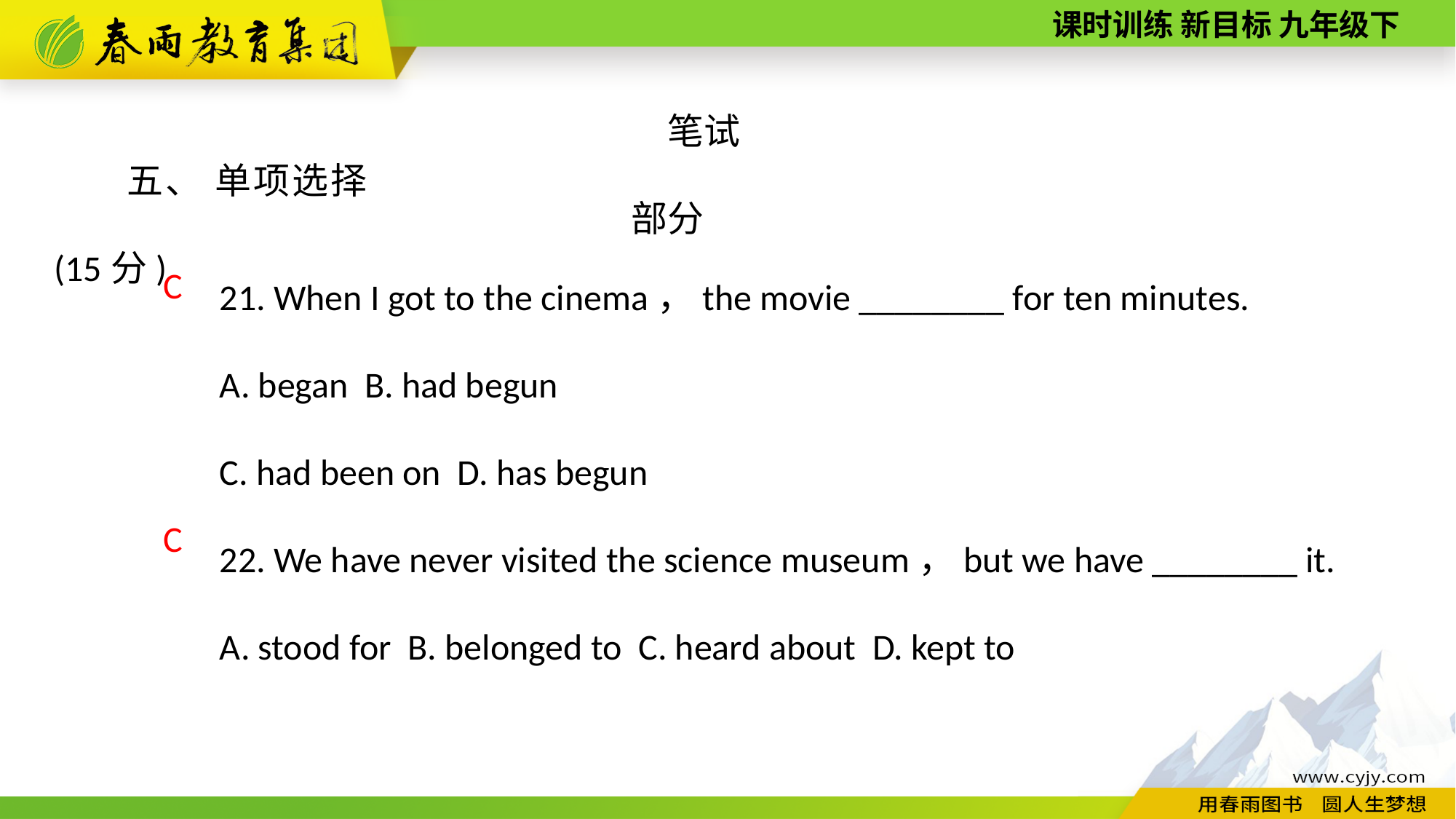

笔试部分
五、 单项选择(15分)
21. When I got to the cinema，the movie ________ for ten minutes.
A. began  B. had begun
C. had been on  D. has begun
22. We have never visited the science museum，but we have ________ it.
A. stood for  B. belonged to  C. heard about  D. kept to
C
C